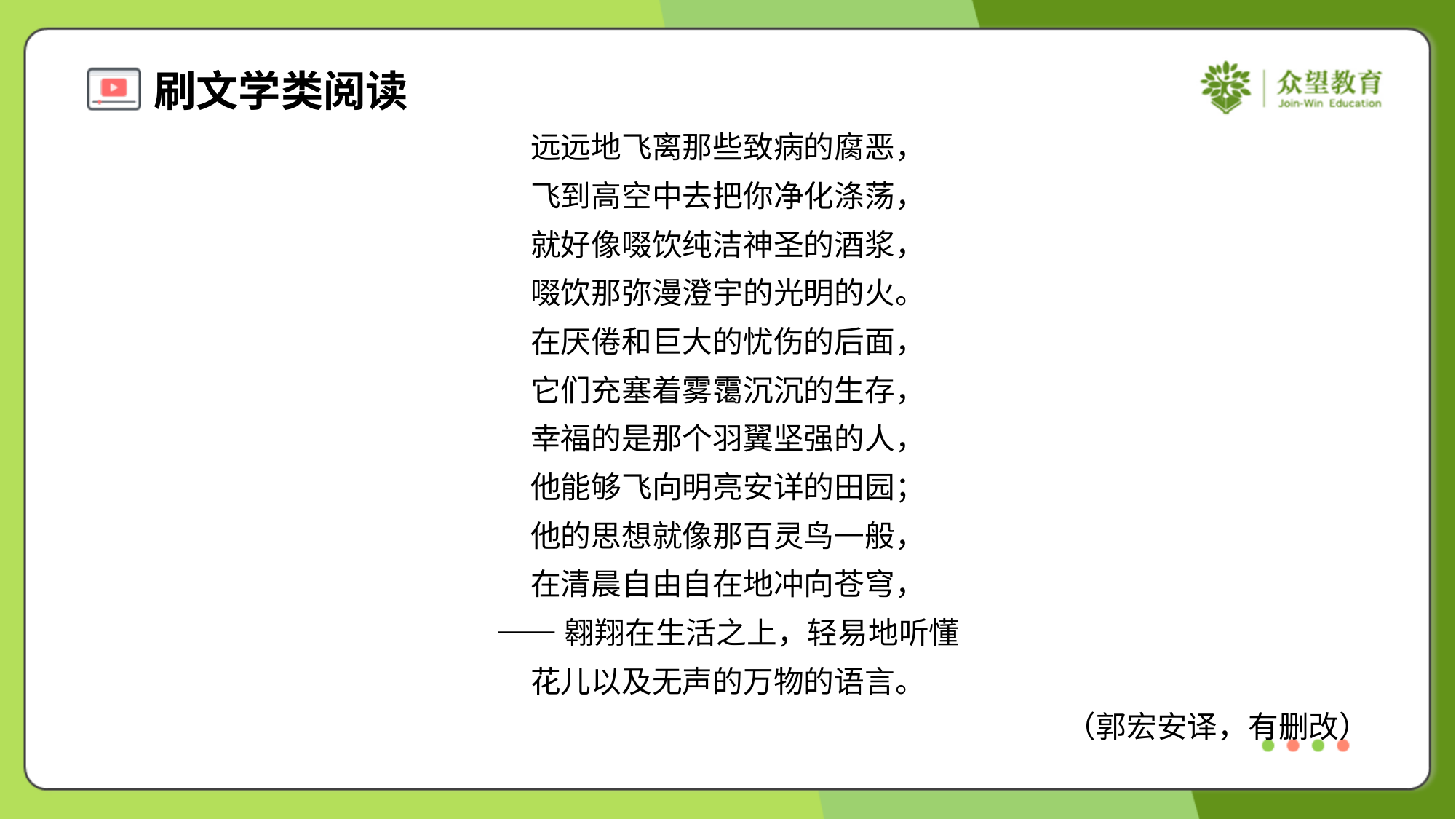

远远地飞离那些致病的腐恶，
飞到高空中去把你净化涤荡，
就好像啜饮纯洁神圣的酒浆，
啜饮那弥漫澄宇的光明的火。
在厌倦和巨大的忧伤的后面，
它们充塞着雾霭沉沉的生存，
幸福的是那个羽翼坚强的人，
他能够飞向明亮安详的田园；
他的思想就像那百灵鸟一般，
在清晨自由自在地冲向苍穹，
——翱翔在生活之上，轻易地听懂
花儿以及无声的万物的语言。
（郭宏安译，有删改）